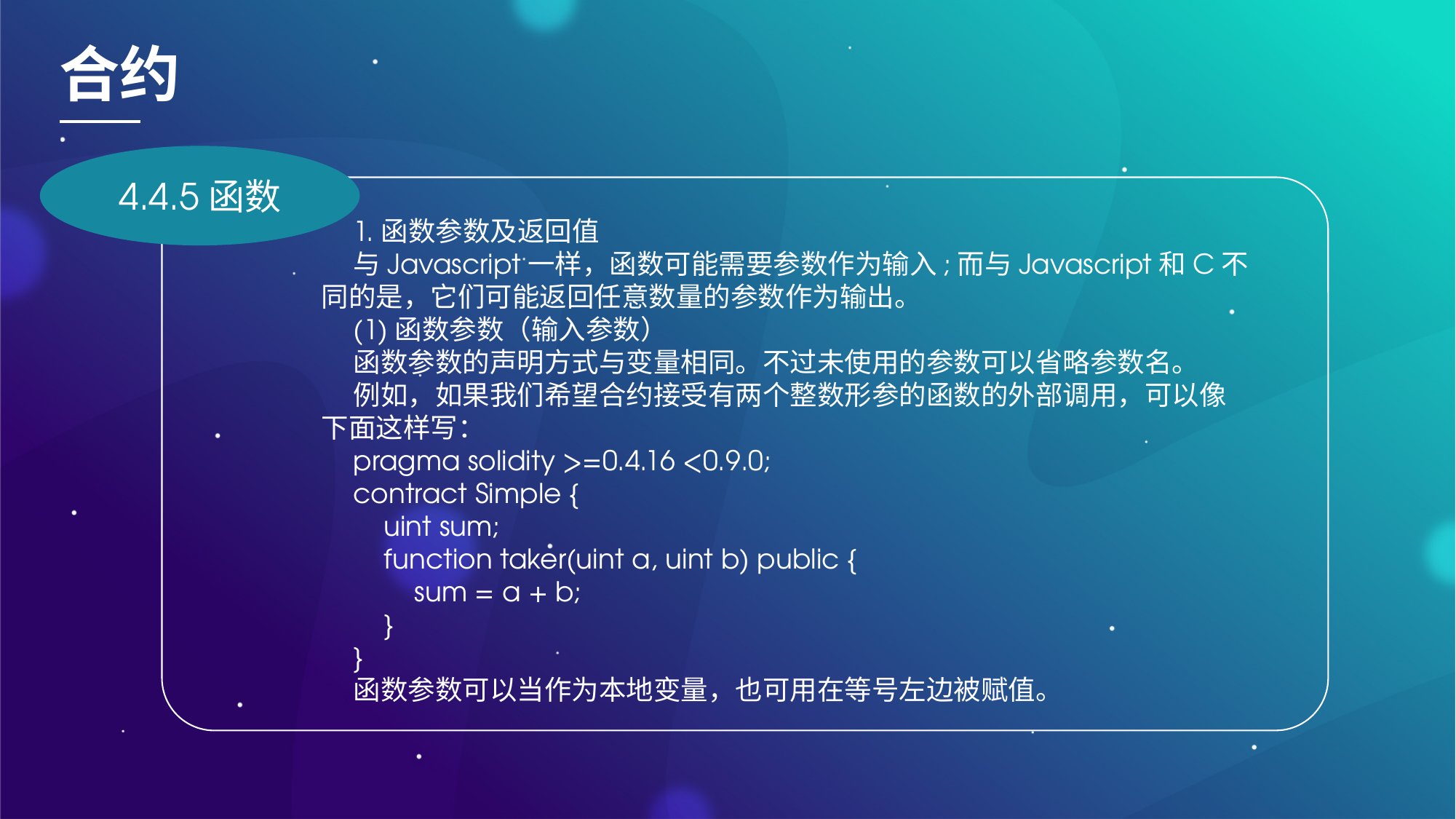

合约
4.4.5函数

1.函数参数及返回值
与Javascript一样，函数可能需要参数作为输入;而与Javascript和C不同的是，它们可能返回任意数量的参数作为输出。
(1)函数参数（输入参数）
函数参数的声明方式与变量相同。不过未使用的参数可以省略参数名。
例如，如果我们希望合约接受有两个整数形参的函数的外部调用，可以像下面这样写：
pragma solidity >=0.4.16 <0.9.0;
contract Simple {
    uint sum;
    function taker(uint a, uint b) public {
        sum = a + b;
    }
}
函数参数可以当作为本地变量，也可用在等号左边被赋值。